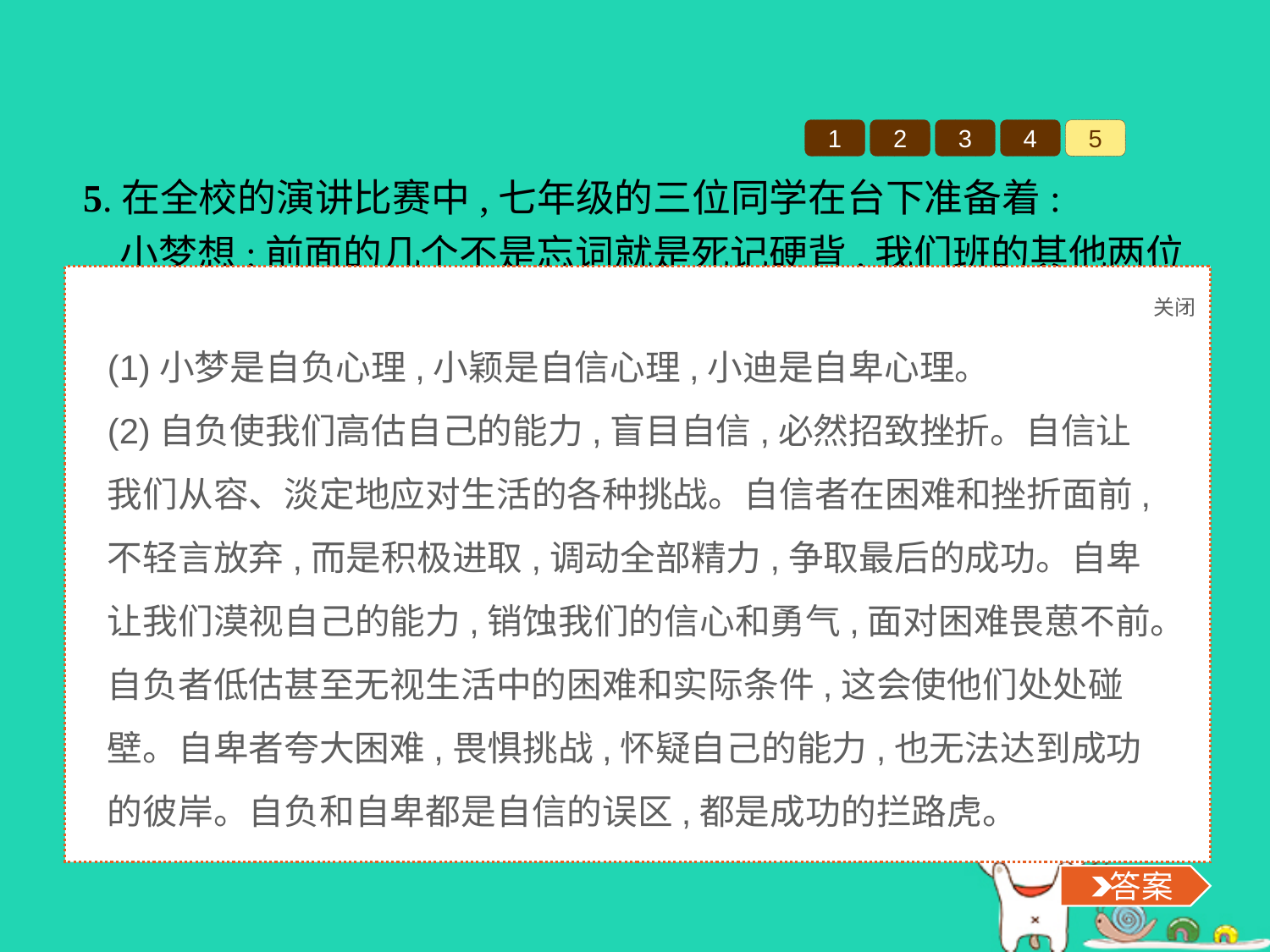

1
2
3
4
5
5.在全校的演讲比赛中,七年级的三位同学在台下准备着:
小梦想:前面的几个不是忘词就是死记硬背,我们班的其他两位也不如我,冠军非我莫属!
小颖虽有点紧张,但她不断地暗示自己不要担心,要相信自己一定会取得好成绩的!
小迪紧张得手都凉了,心想我胆小、声音也小,肯定不行,可大家非要我来参赛,看别人多优秀,我一定会讲砸了的!
(1)根据三个人的心理活动,请你说说他们三人各是什么心理。
(2)这三种心理对他们会有什么影响?

关闭
  答案

(1)小梦是自负心理,小颖是自信心理,小迪是自卑心理。
(2)自负使我们高估自己的能力,盲目自信,必然招致挫折。自信让我们从容、淡定地应对生活的各种挑战。自信者在困难和挫折面前,不轻言放弃,而是积极进取,调动全部精力,争取最后的成功。自卑让我们漠视自己的能力,销蚀我们的信心和勇气,面对困难畏葸不前。自负者低估甚至无视生活中的困难和实际条件,这会使他们处处碰壁。自卑者夸大困难,畏惧挑战,怀疑自己的能力,也无法达到成功的彼岸。自负和自卑都是自信的误区,都是成功的拦路虎。
  答案